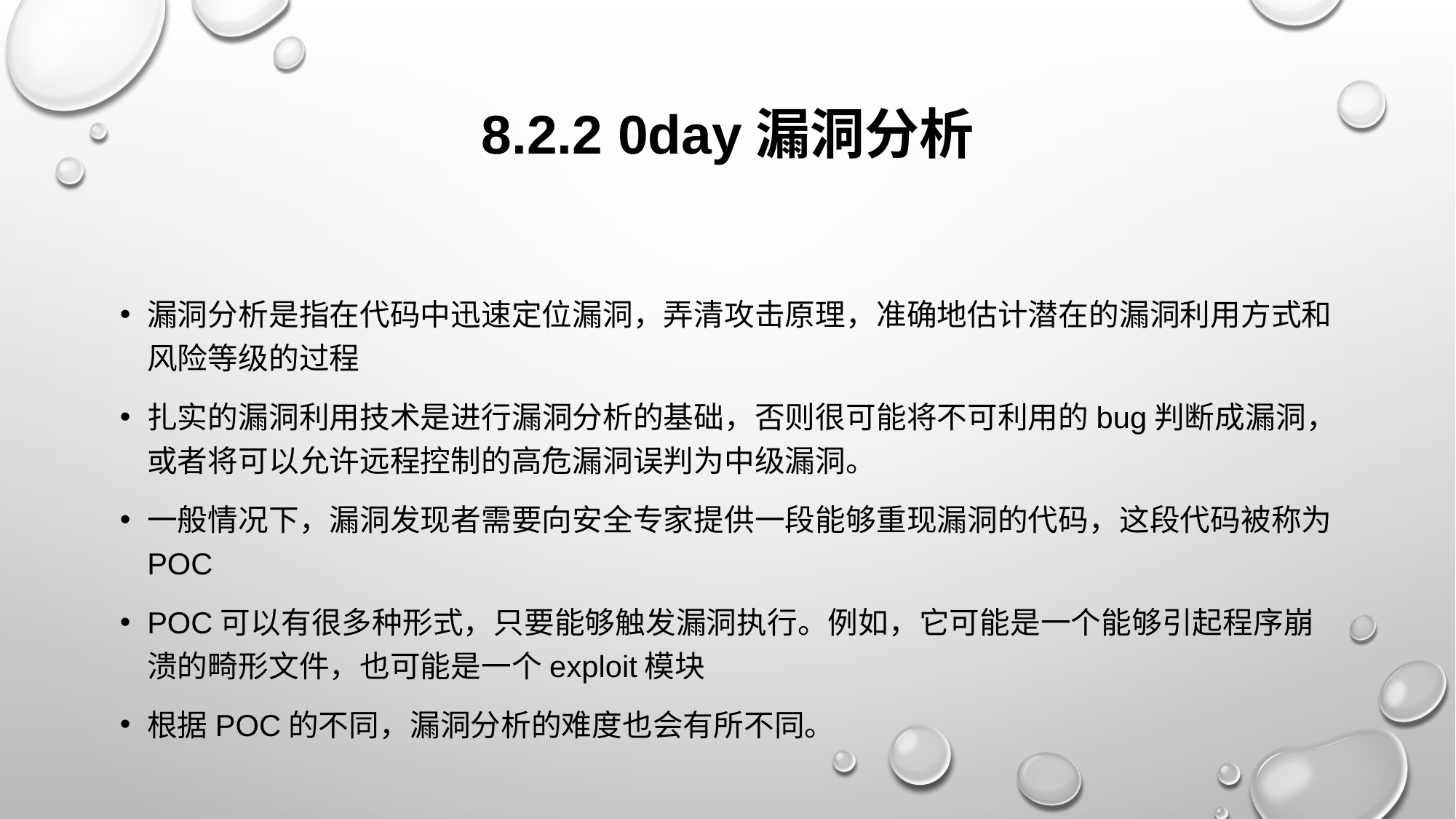

# 8.2.2 0day漏洞分析
漏洞分析是指在代码中迅速定位漏洞，弄清攻击原理，准确地估计潜在的漏洞利用方式和风险等级的过程
扎实的漏洞利用技术是进行漏洞分析的基础，否则很可能将不可利用的bug判断成漏洞，或者将可以允许远程控制的高危漏洞误判为中级漏洞。
一般情况下，漏洞发现者需要向安全专家提供一段能够重现漏洞的代码，这段代码被称为POC
POC可以有很多种形式，只要能够触发漏洞执行。例如，它可能是一个能够引起程序崩溃的畸形文件，也可能是一个exploit模块
根据POC的不同，漏洞分析的难度也会有所不同。